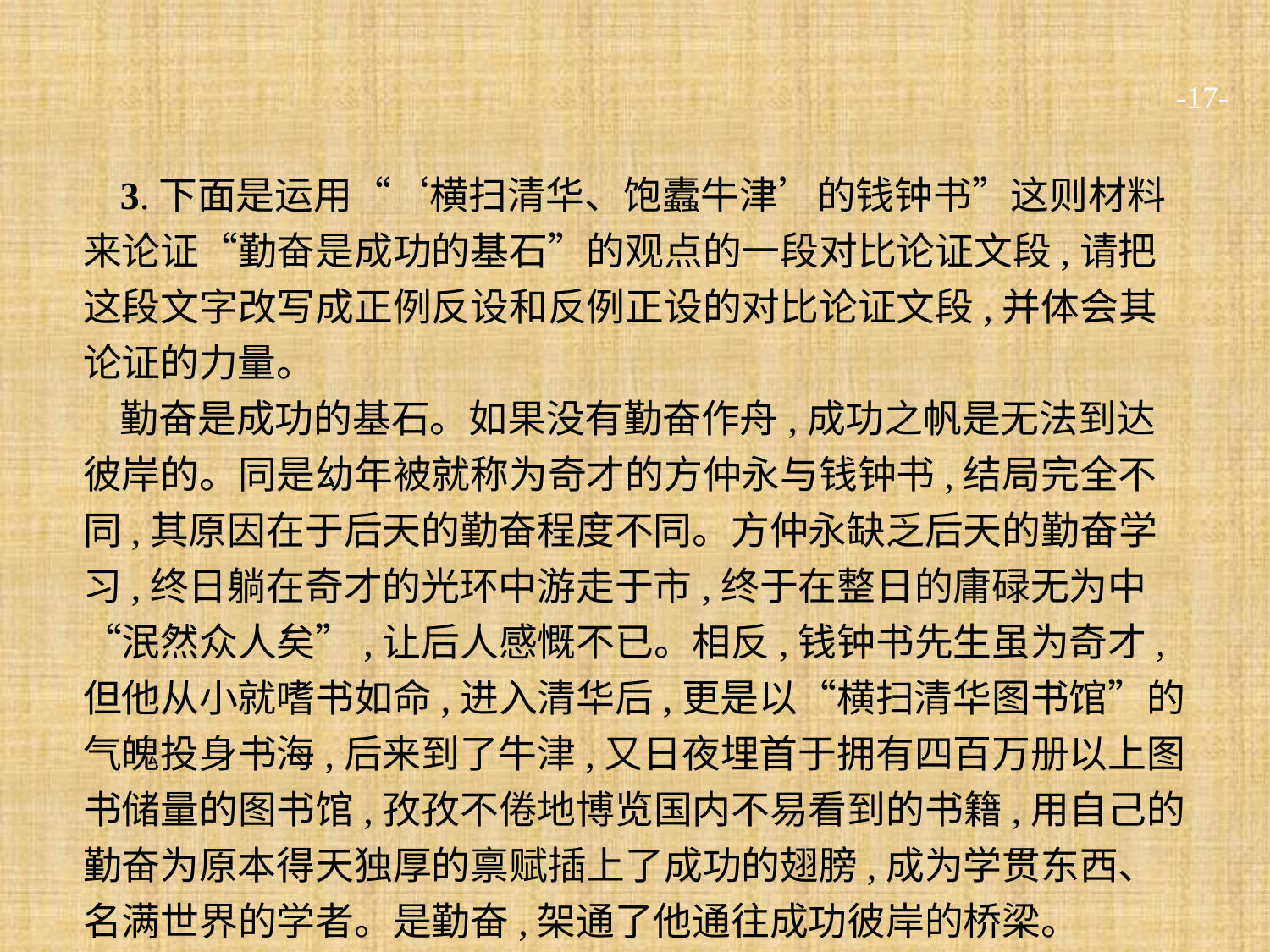

-17-
3.下面是运用“‘横扫清华、饱蠹牛津’的钱钟书”这则材料来论证“勤奋是成功的基石”的观点的一段对比论证文段,请把这段文字改写成正例反设和反例正设的对比论证文段,并体会其论证的力量。
勤奋是成功的基石。如果没有勤奋作舟,成功之帆是无法到达彼岸的。同是幼年被就称为奇才的方仲永与钱钟书,结局完全不同,其原因在于后天的勤奋程度不同。方仲永缺乏后天的勤奋学习,终日躺在奇才的光环中游走于市,终于在整日的庸碌无为中“泯然众人矣”,让后人感慨不已。相反,钱钟书先生虽为奇才,但他从小就嗜书如命,进入清华后,更是以“横扫清华图书馆”的气魄投身书海,后来到了牛津,又日夜埋首于拥有四百万册以上图书储量的图书馆,孜孜不倦地博览国内不易看到的书籍,用自己的勤奋为原本得天独厚的禀赋插上了成功的翅膀,成为学贯东西、名满世界的学者。是勤奋,架通了他通往成功彼岸的桥梁。